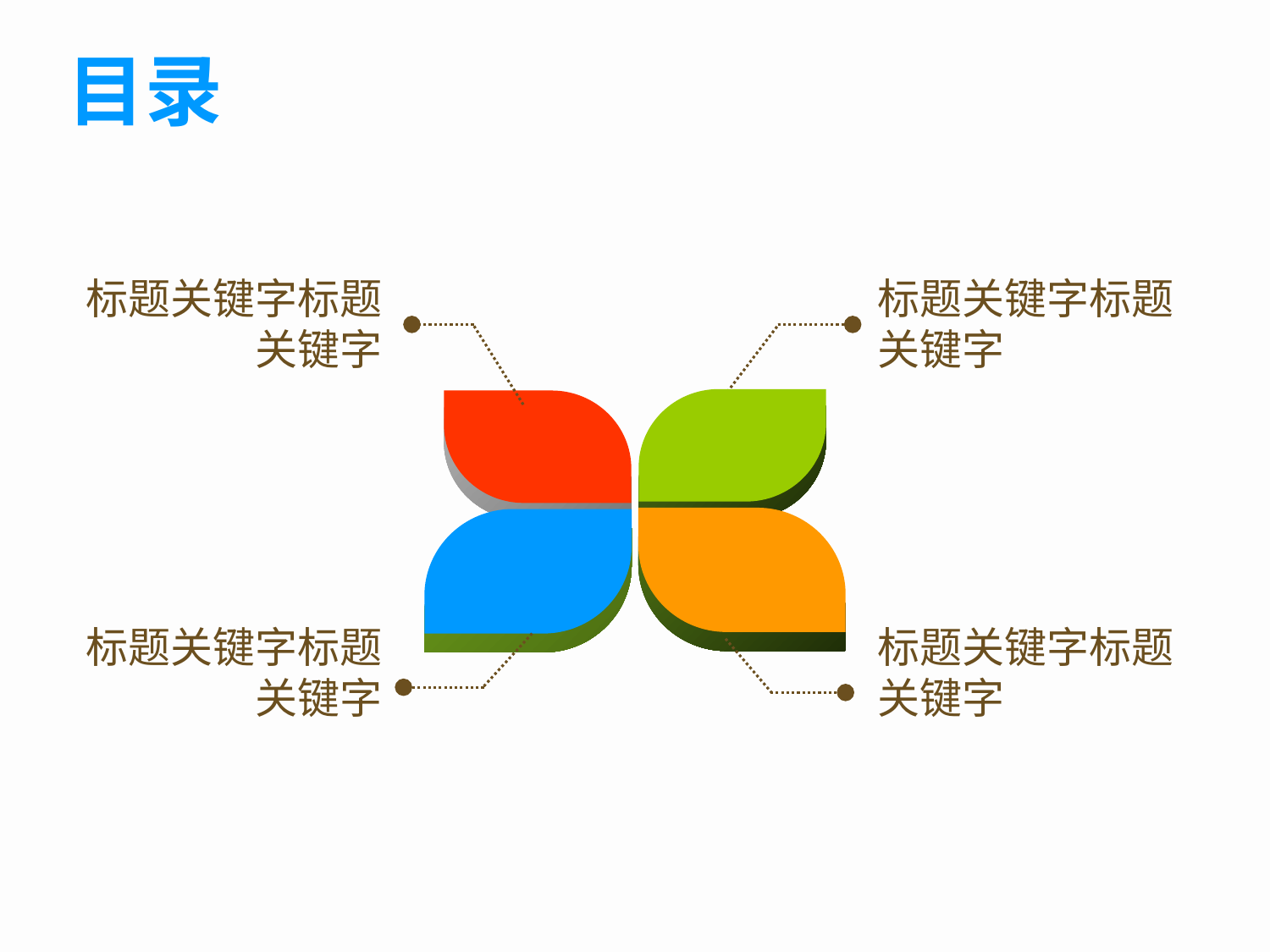

目录
标题关键字标题关键字

标题关键字标题关键字

标题关键字标题关键字

标题关键字标题关键字